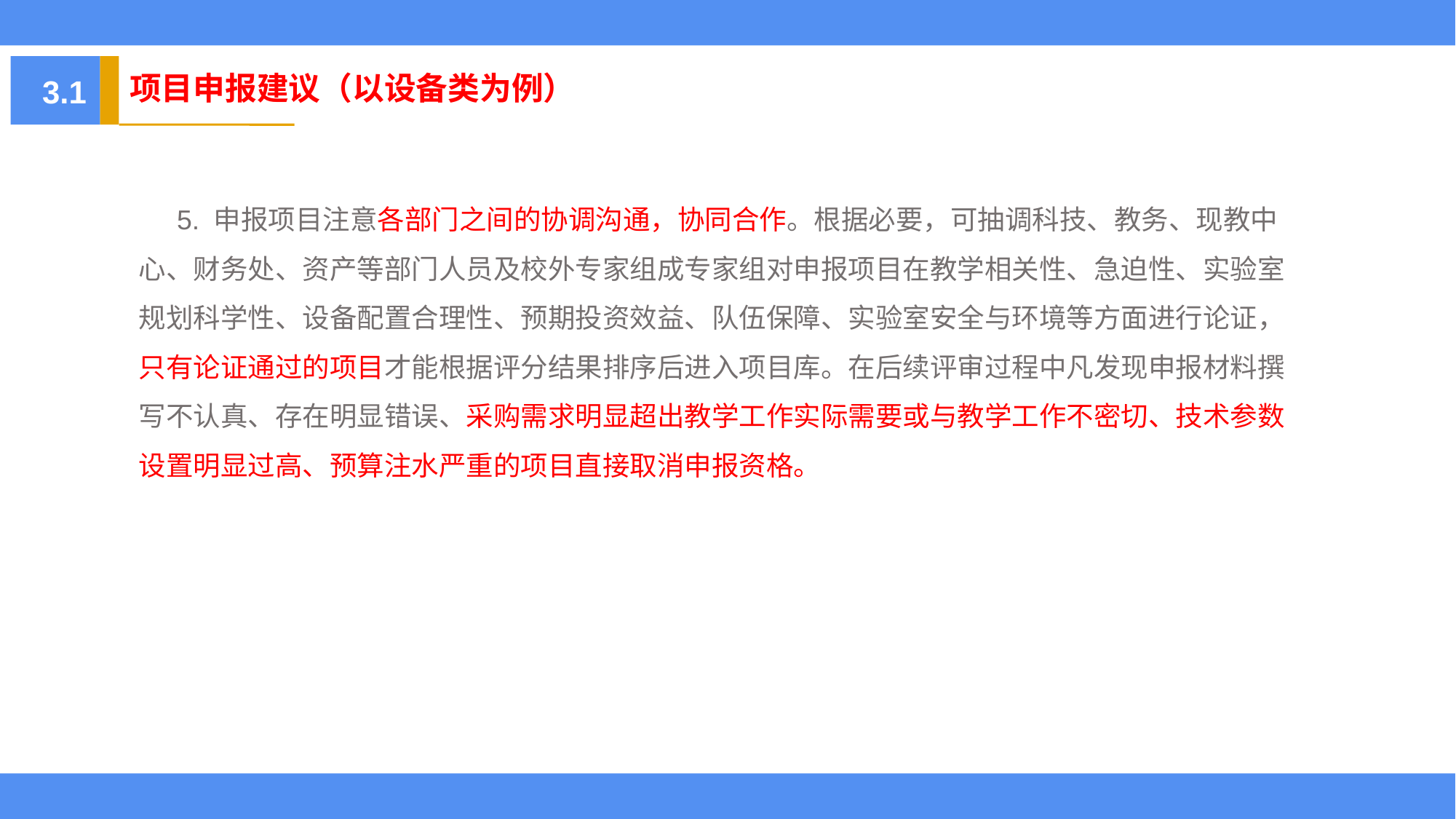

项目申报建议（以设备类为例）
3.1
     5. 申报项目注意各部门之间的协调沟通，协同合作。根据必要，可抽调科技、教务、现教中心、财务处、资产等部门人员及校外专家组成专家组对申报项目在教学相关性、急迫性、实验室规划科学性、设备配置合理性、预期投资效益、队伍保障、实验室安全与环境等方面进行论证，只有论证通过的项目才能根据评分结果排序后进入项目库。在后续评审过程中凡发现申报材料撰写不认真、存在明显错误、采购需求明显超出教学工作实际需要或与教学工作不密切、技术参数设置明显过高、预算注水严重的项目直接取消申报资格。